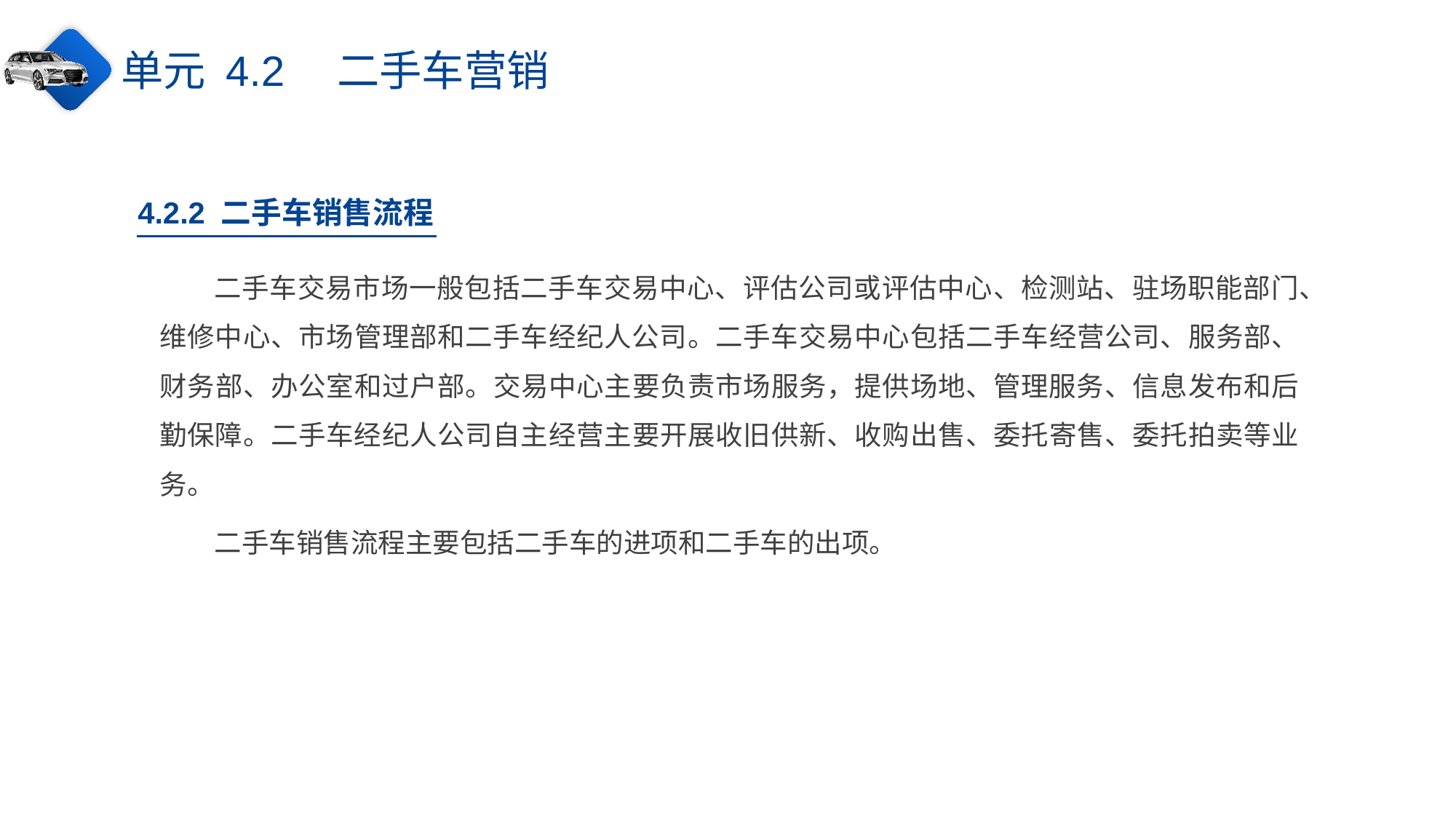

单元 4.2　二手车营销
4.2.2 二手车销售流程
二手车交易市场一般包括二手车交易中心、评估公司或评估中心、检测站、驻场职能部门、维修中心、市场管理部和二手车经纪人公司。二手车交易中心包括二手车经营公司、服务部、财务部、办公室和过户部。交易中心主要负责市场服务，提供场地、管理服务、信息发布和后勤保障。二手车经纪人公司自主经营主要开展收旧供新、收购出售、委托寄售、委托拍卖等业务。
二手车销售流程主要包括二手车的进项和二手车的出项。